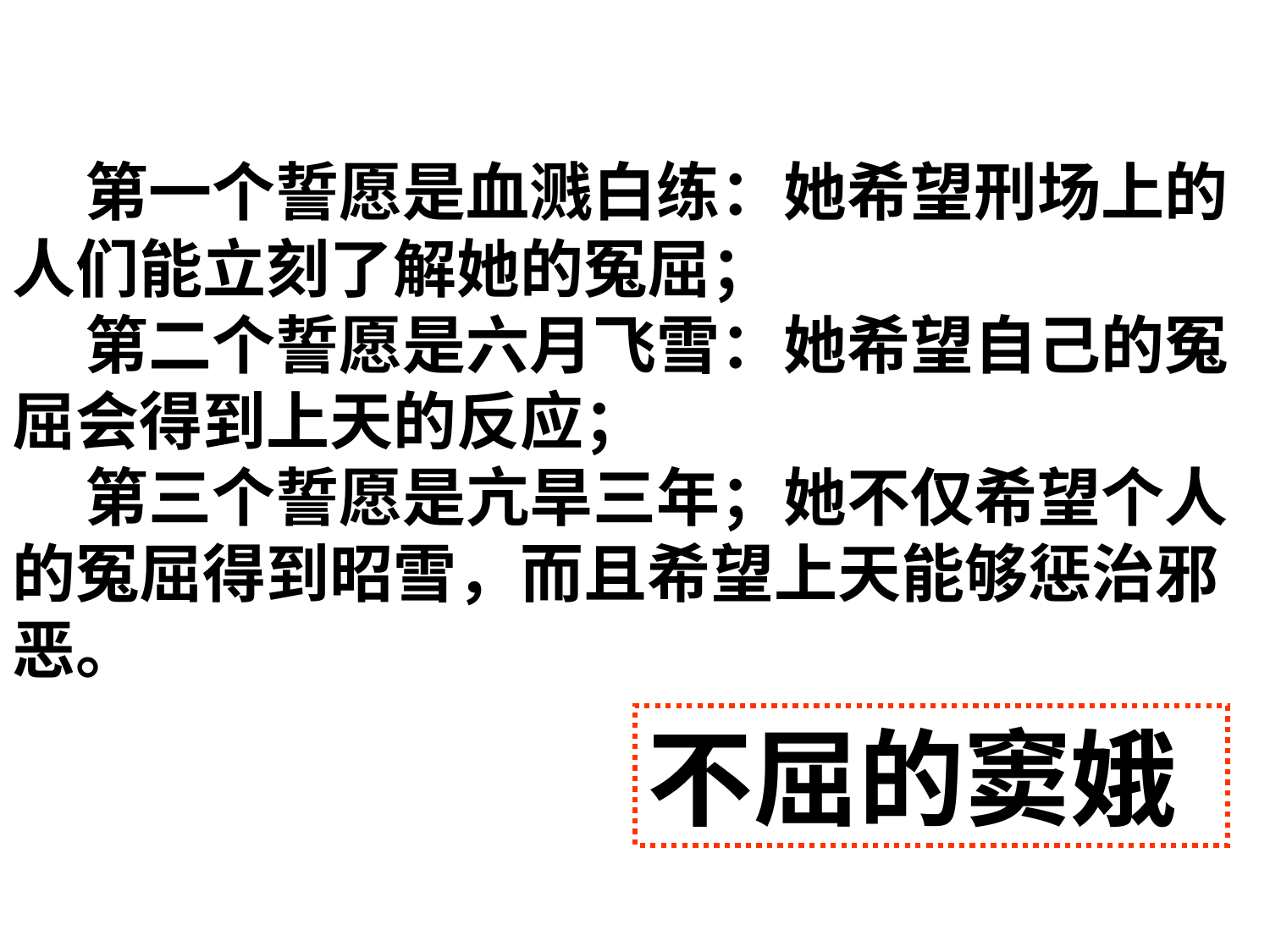

第一个誓愿是血溅白练：她希望刑场上的人们能立刻了解她的冤屈；
    第二个誓愿是六月飞雪：她希望自己的冤屈会得到上天的反应；
    第三个誓愿是亢旱三年；她不仅希望个人的冤屈得到昭雪，而且希望上天能够惩治邪恶。
不屈的窦娥